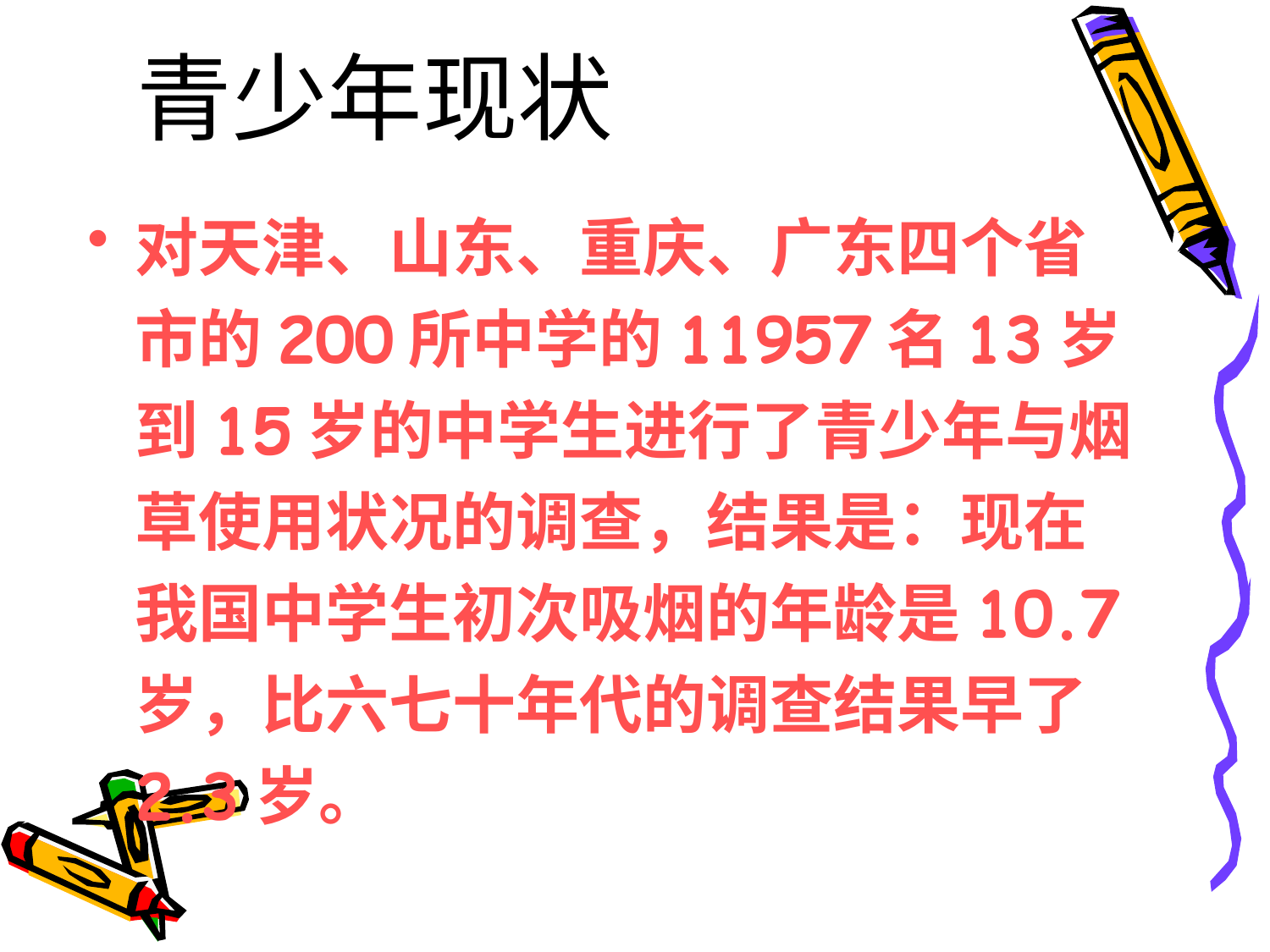

# 青少年现状
对天津、山东、重庆、广东四个省市的200所中学的11957名13岁到15岁的中学生进行了青少年与烟草使用状况的调查，结果是：现在我国中学生初次吸烟的年龄是10.7岁，比六七十年代的调查结果早了2.3岁。